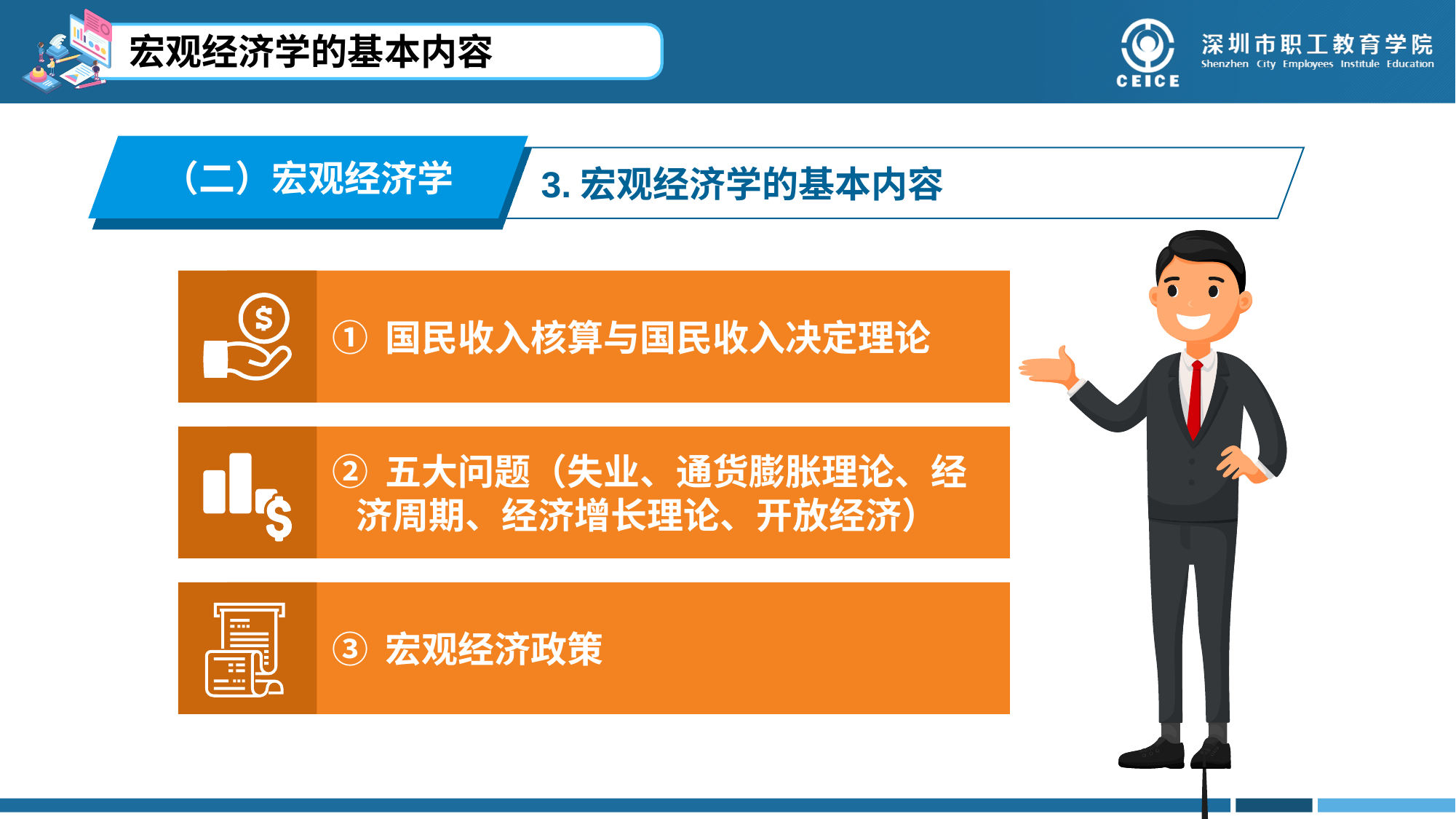

宏观经济学的基本内容
（二）宏观经济学
3.宏观经济学的基本内容

 ① 国民收入核算与国民收入决定理论

 ② 五大问题（失业、通货膨胀理论、经 ‘          济周期、经济增长理论、开放经济）

 ③ 宏观经济政策